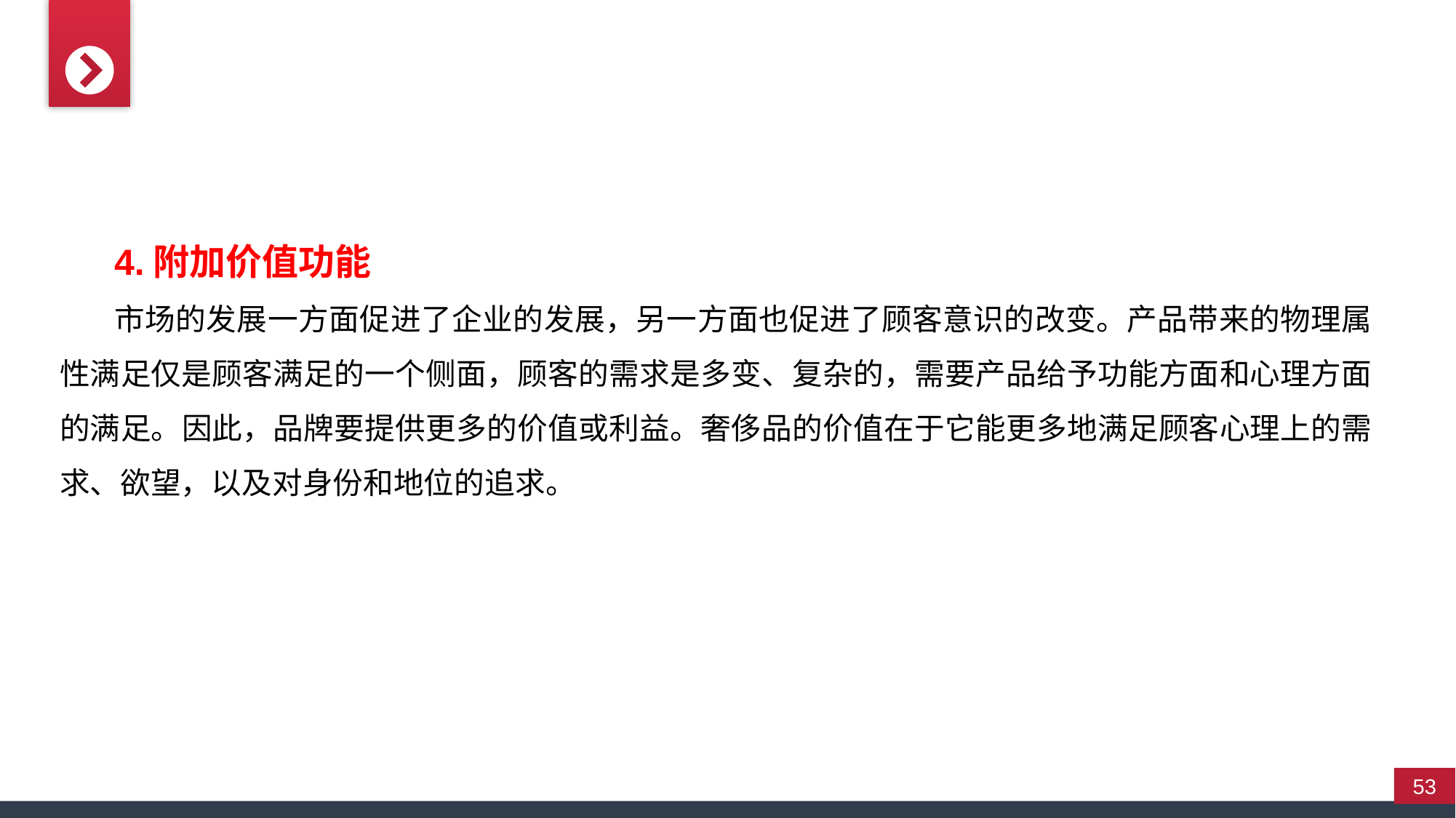

4.附加价值功能
市场的发展一方面促进了企业的发展，另一方面也促进了顾客意识的改变。产品带来的物理属性满足仅是顾客满足的一个侧面，顾客的需求是多变、复杂的，需要产品给予功能方面和心理方面的满足。因此，品牌要提供更多的价值或利益。奢侈品的价值在于它能更多地满足顾客心理上的需求、欲望，以及对身份和地位的追求。